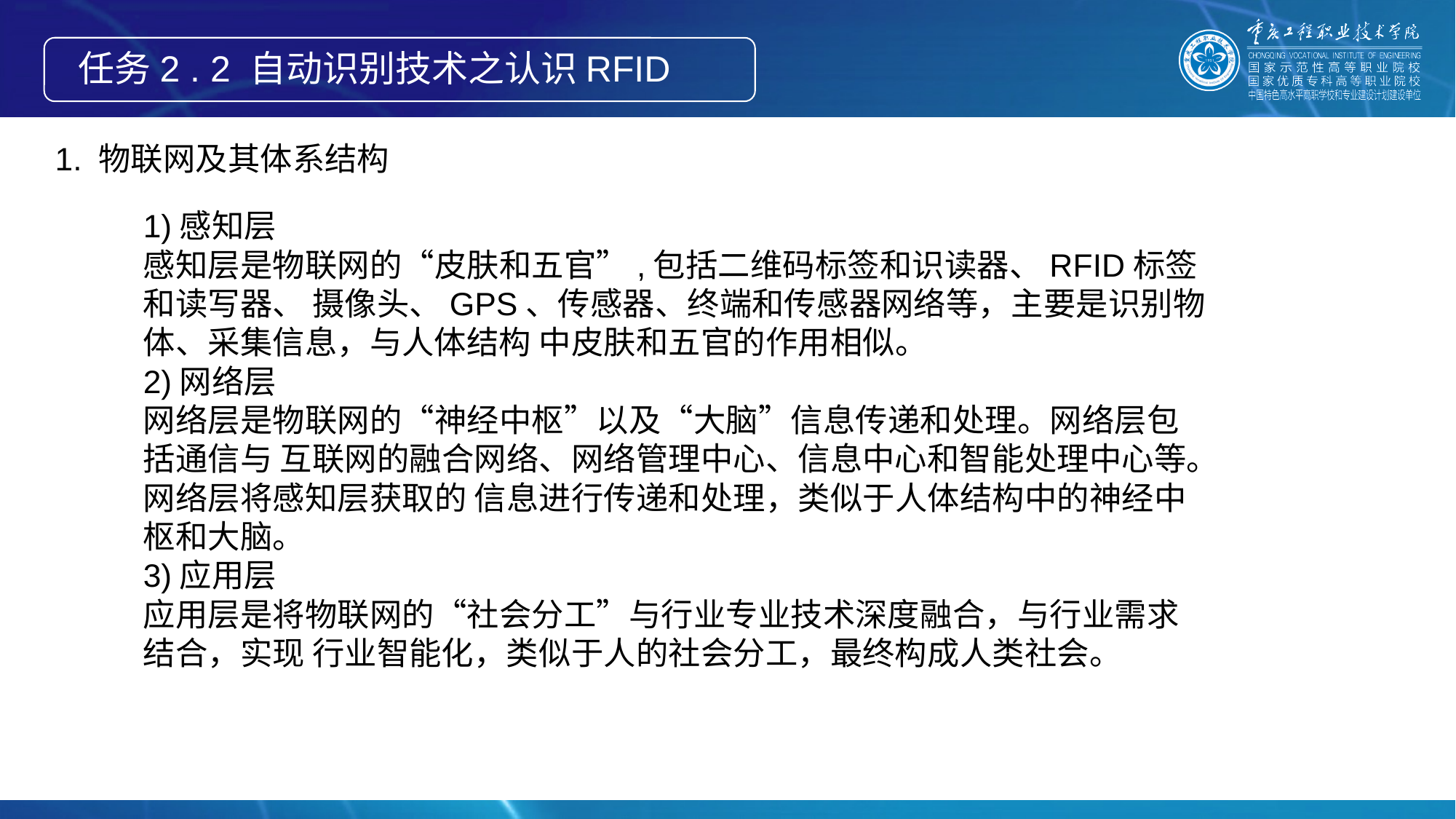

任务2 . 2 自动识别技术之认识RFID
1. 物联网及其体系结构
1)感知层
感知层是物联网的“皮肤和五官”,包括二维码标签和识读器、RFID标签和读写器、 摄像头、GPS、传感器、终端和传感器网络等，主要是识别物体、采集信息，与人体结构 中皮肤和五官的作用相似。
2)网络层
网络层是物联网的“神经中枢”以及“大脑”信息传递和处理。网络层包括通信与 互联网的融合网络、网络管理中心、信息中心和智能处理中心等。网络层将感知层获取的 信息进行传递和处理，类似于人体结构中的神经中枢和大脑。
3)应用层
应用层是将物联网的“社会分工”与行业专业技术深度融合，与行业需求结合，实现 行业智能化，类似于人的社会分工，最终构成人类社会。